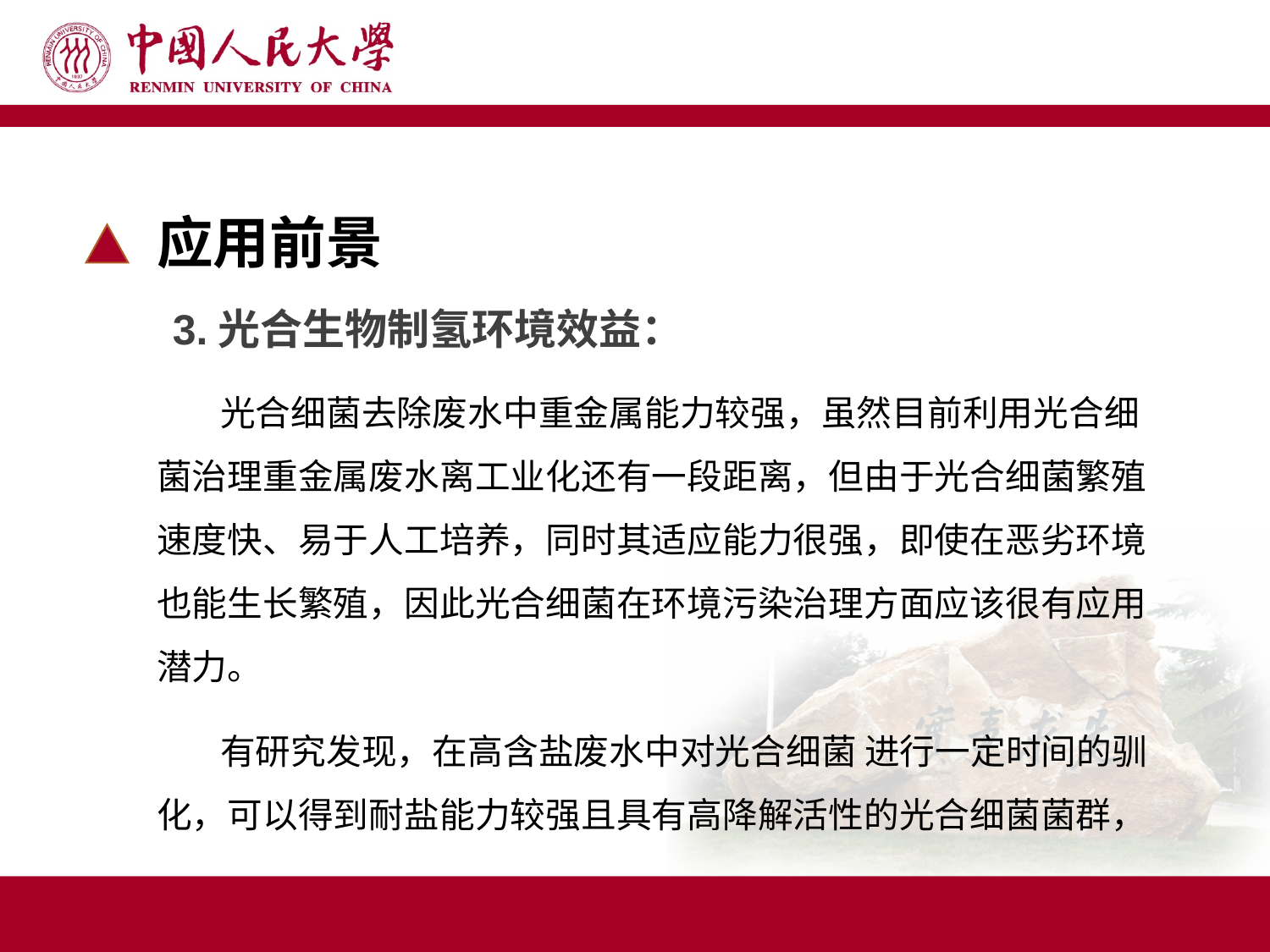

应用前景
3.光合生物制氢环境效益：
光合细菌去除废水中重金属能力较强，虽然目前利用光合细菌治理重金属废水离工业化还有一段距离，但由于光合细菌繁殖速度快、易于人工培养，同时其适应能力很强，即使在恶劣环境也能生长繁殖，因此光合细菌在环境污染治理方面应该很有应用潜力。
有研究发现，在高含盐废水中对光合细菌 进行一定时间的驯化，可以得到耐盐能力较强且具有高降解活性的光合细菌菌群，